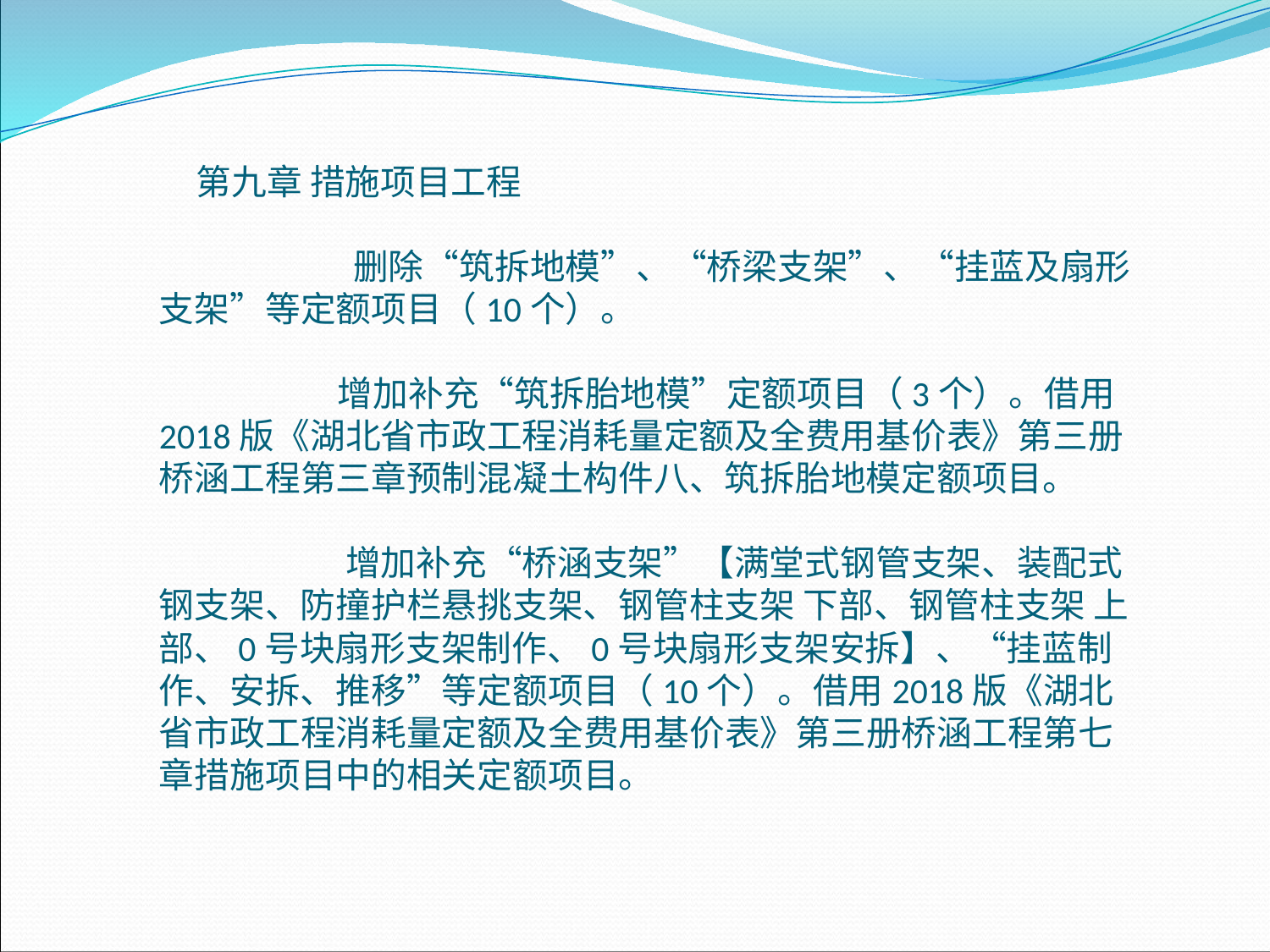

第九章 措施项目工程
                   删除“筑拆地模”、“桥梁支架”、“挂蓝及扇形支架”等定额项目（10个）。
                 增加补充“筑拆胎地模”定额项目（3个）。借用2018版《湖北省市政工程消耗量定额及全费用基价表》第三册桥涵工程第三章预制混凝土构件八、筑拆胎地模定额项目。
                  增加补充“桥涵支架”【满堂式钢管支架、装配式钢支架、防撞护栏悬挑支架、钢管柱支架 下部、钢管柱支架 上部、0号块扇形支架制作、0号块扇形支架安拆】、“挂蓝制作、安拆、推移”等定额项目（10个）。借用2018版《湖北省市政工程消耗量定额及全费用基价表》第三册桥涵工程第七章措施项目中的相关定额项目。
52